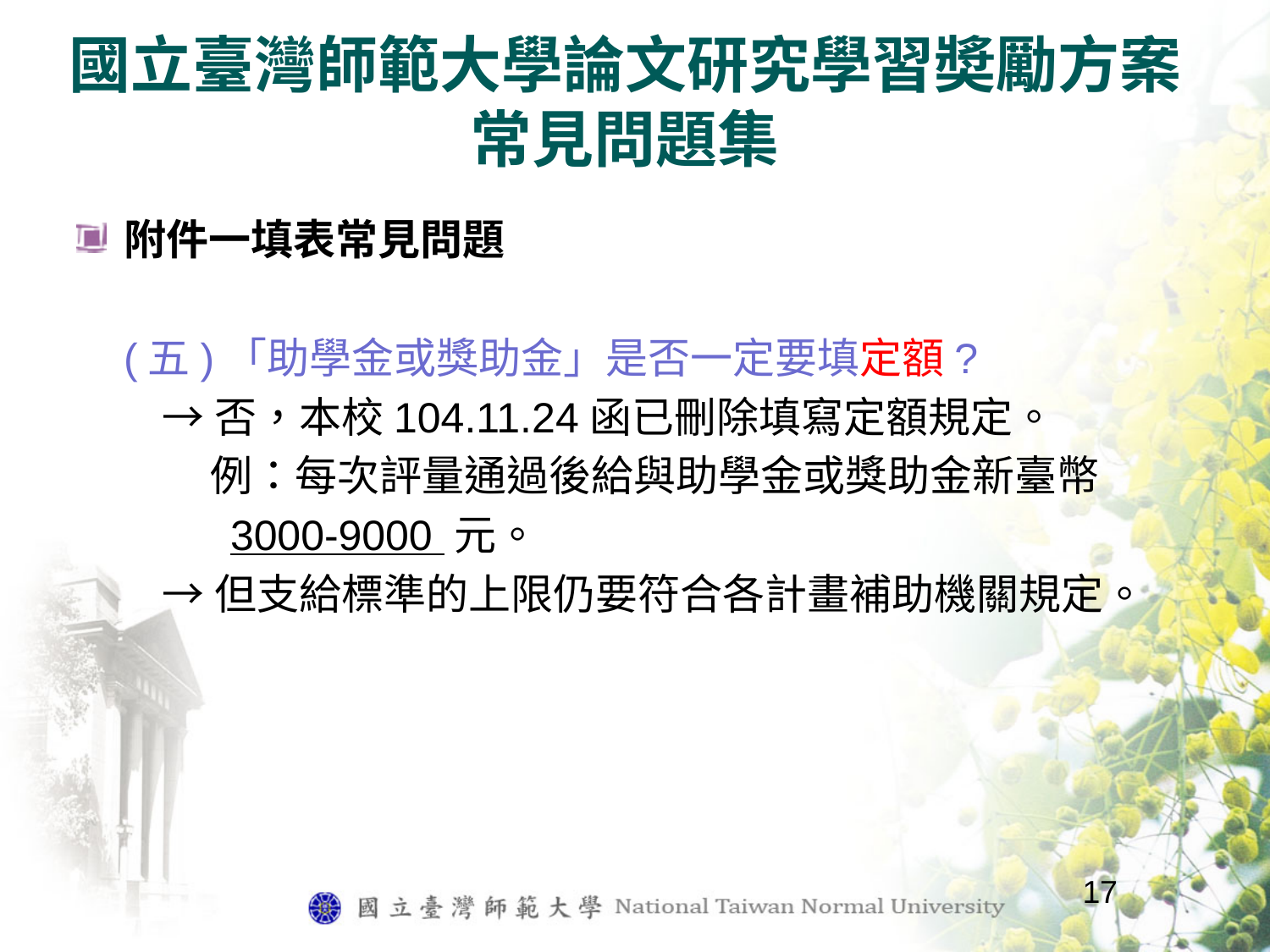

# 國立臺灣師範大學論文研究學習奬勵方案常見問題集
附件一填表常見問題

    (五)「助學金或獎助金」是否一定要填定額?
         →否，本校104.11.24函已刪除填寫定額規定。
             例：每次評量通過後給與助學金或獎助金新臺幣
             3000-9000 元。
         →但支給標準的上限仍要符合各計畫補助機關規定。